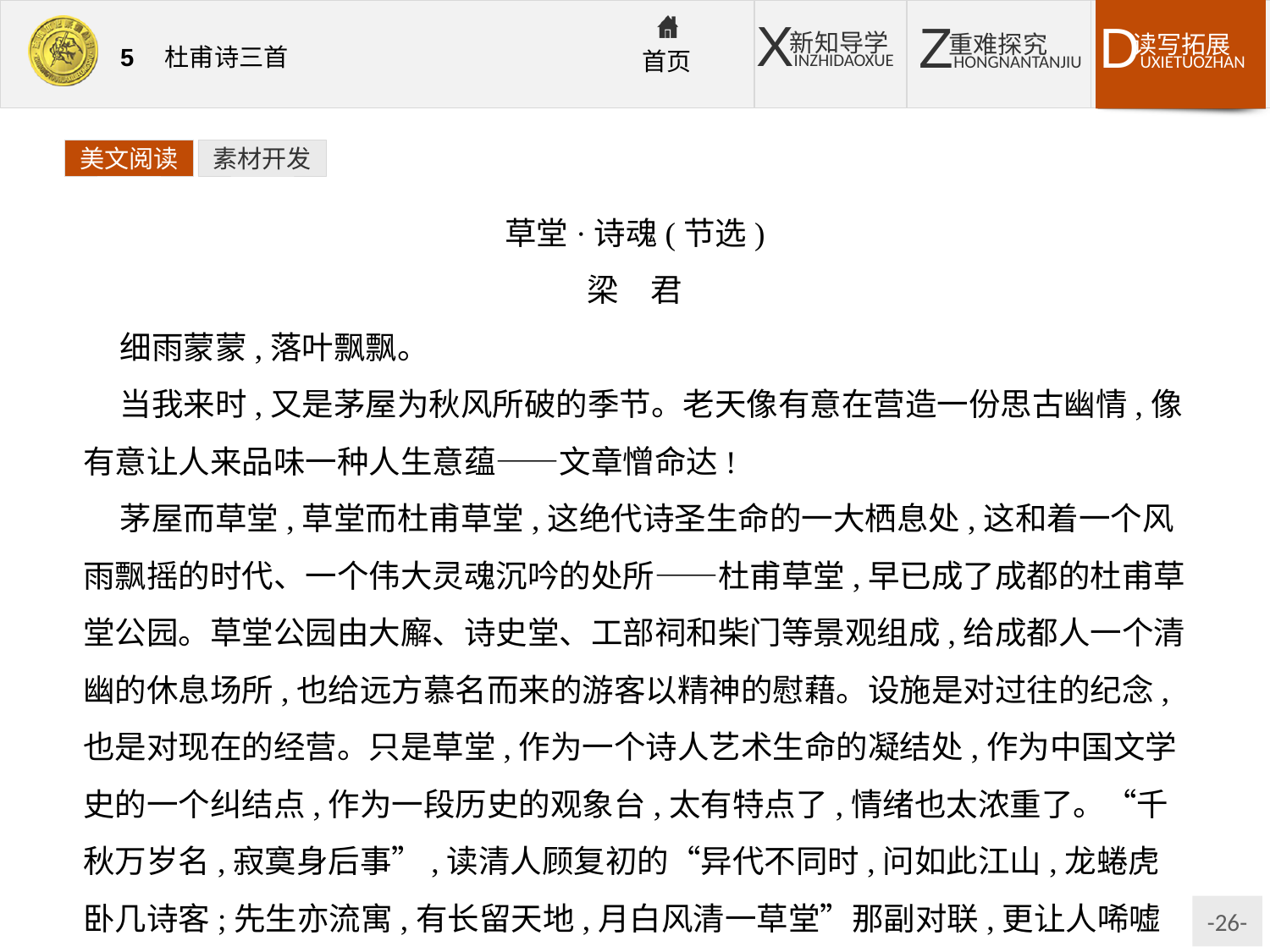

美文阅读
素材开发
草堂·诗魂(节选)
梁　君
细雨蒙蒙,落叶飘飘。
当我来时,又是茅屋为秋风所破的季节。老天像有意在营造一份思古幽情,像有意让人来品味一种人生意蕴——文章憎命达!
茅屋而草堂,草堂而杜甫草堂,这绝代诗圣生命的一大栖息处,这和着一个风雨飘摇的时代、一个伟大灵魂沉吟的处所——杜甫草堂,早已成了成都的杜甫草堂公园。草堂公园由大廨、诗史堂、工部祠和柴门等景观组成,给成都人一个清幽的休息场所,也给远方慕名而来的游客以精神的慰藉。设施是对过往的纪念,也是对现在的经营。只是草堂,作为一个诗人艺术生命的凝结处,作为中国文学史的一个纠结点,作为一段历史的观象台,太有特点了,情绪也太浓重了。“千秋万岁名,寂寞身后事”,读清人顾复初的“异代不同时,问如此江山,龙蜷虎卧几诗客;先生亦流寓,有长留天地,月白风清一草堂”那副对联,更让人唏嘘不已。